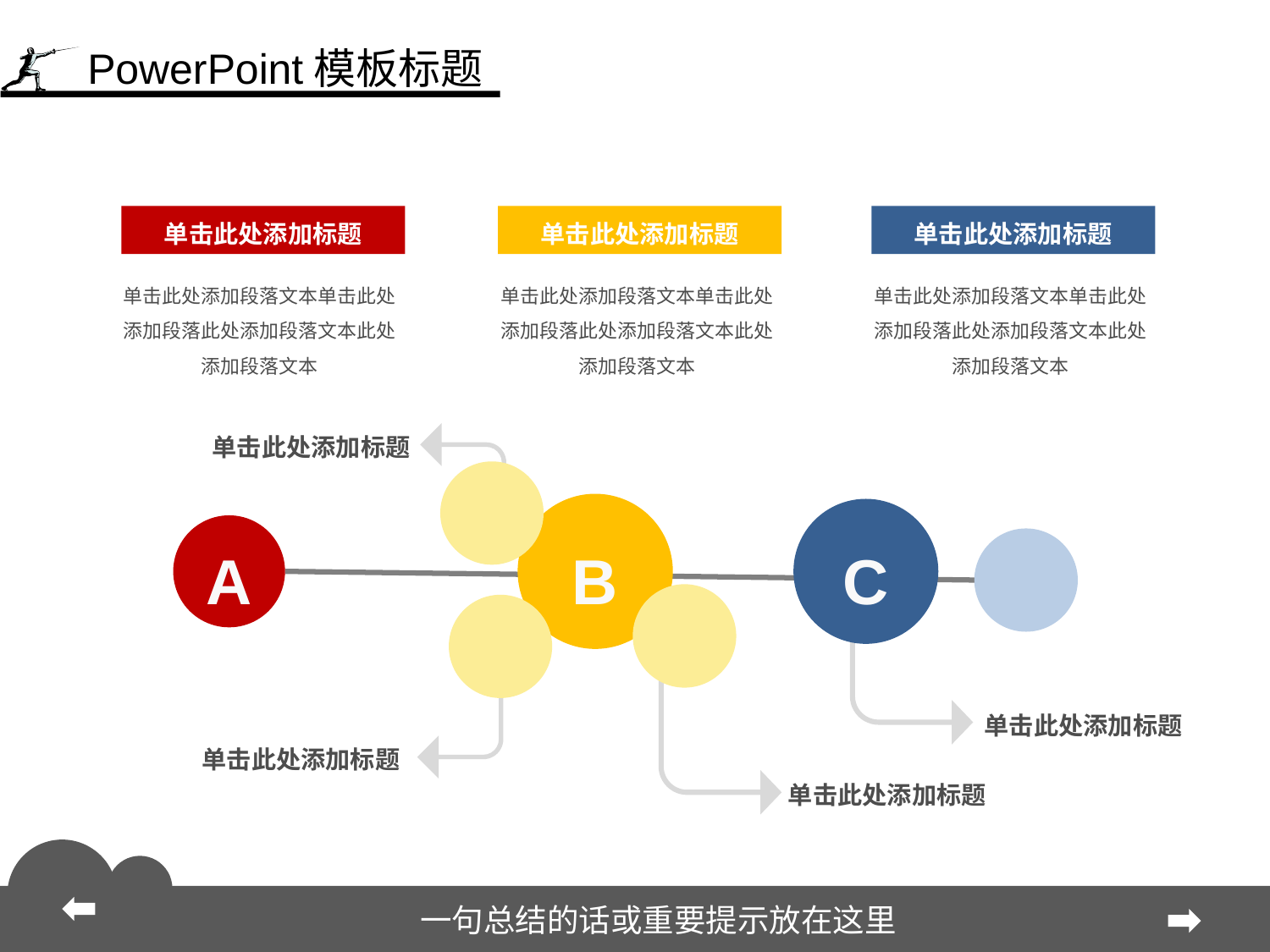

PowerPoint模板标题

单击此处添加标题
单击此处添加段落文本单击此处添加段落此处添加段落文本此处添加段落文本

单击此处添加标题
单击此处添加段落文本单击此处添加段落此处添加段落文本此处添加段落文本

单击此处添加标题
单击此处添加段落文本单击此处添加段落此处添加段落文本此处添加段落文本

单击此处添加标题

B
C
A

单击此处添加标题
单击此处添加标题
单击此处添加标题

一句总结的话或重要提示放在这里